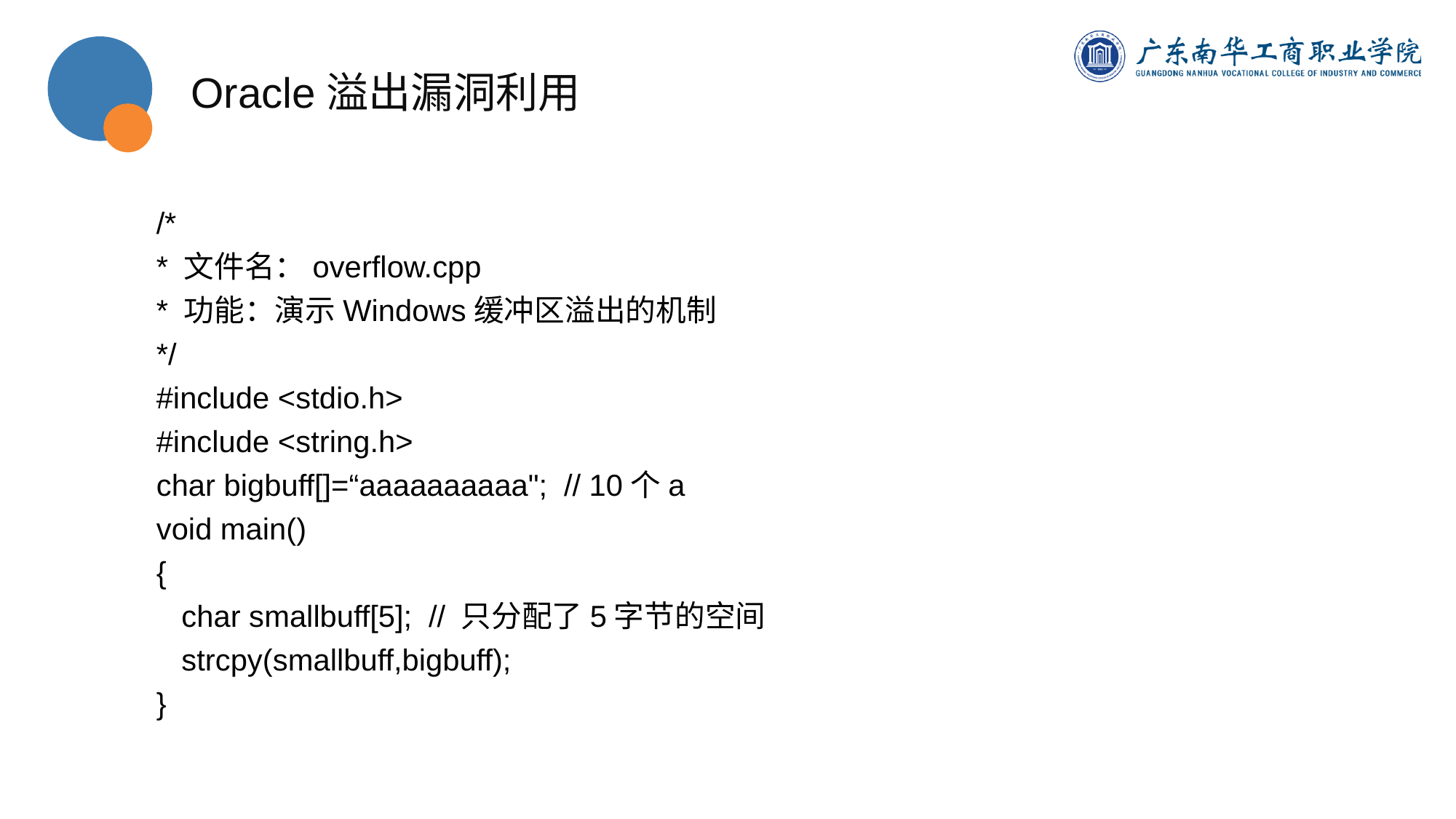

Oracle溢出漏洞利用

/*
* 文件名：overflow.cpp
* 功能：演示Windows缓冲区溢出的机制
*/
#include <stdio.h>
#include <string.h>
char bigbuff[]=“aaaaaaaaaa";  // 10个a
void main()
{
   char smallbuff[5];  // 只分配了5字节的空间
   strcpy(smallbuff,bigbuff);
}